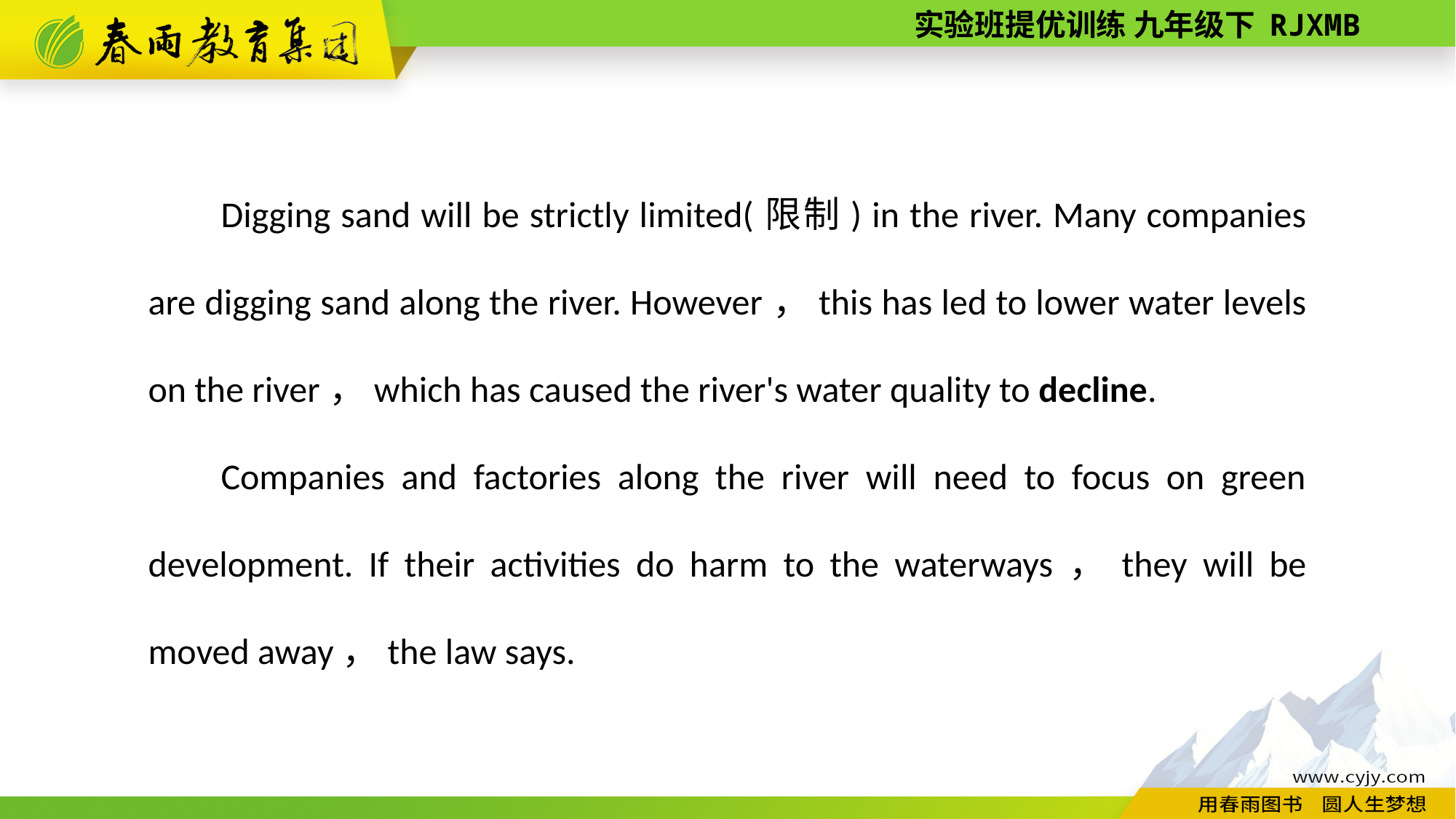

Digging sand will be strictly limited(限制) in the river. Many companies are digging sand along the river. However，this has led to lower water levels on the river，which has caused the river's water quality to decline.
Companies and factories along the river will need to focus on green development. If their activities do harm to the waterways，they will be moved away，the law says.